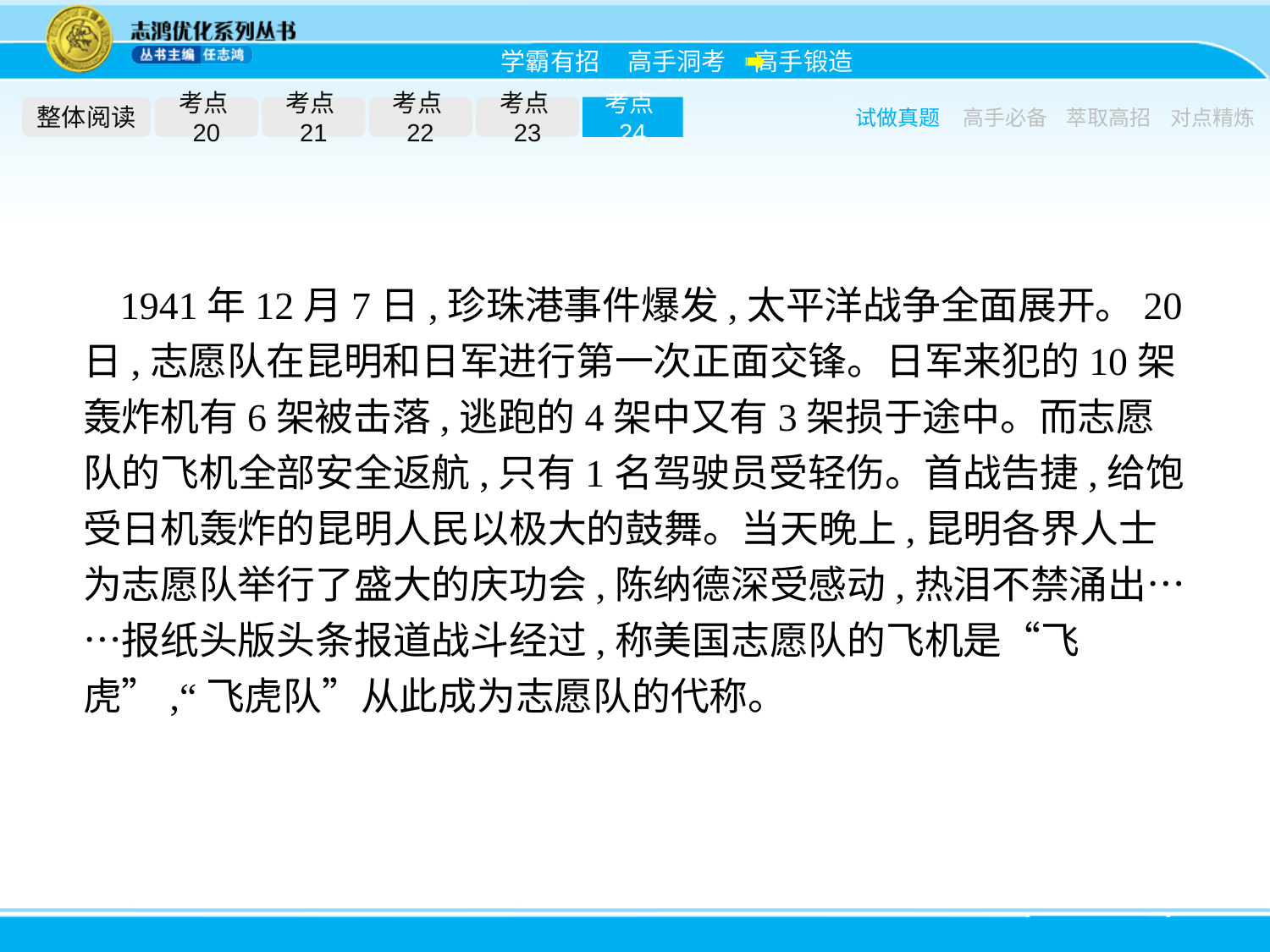

整体阅读
考点20
考点21
考点22
考点23
考点24
试做真题
高手必备
萃取高招
对点精炼
1941年12月7日,珍珠港事件爆发,太平洋战争全面展开。20日,志愿队在昆明和日军进行第一次正面交锋。日军来犯的10架轰炸机有6架被击落,逃跑的4架中又有3架损于途中。而志愿队的飞机全部安全返航,只有1名驾驶员受轻伤。首战告捷,给饱受日机轰炸的昆明人民以极大的鼓舞。当天晚上,昆明各界人士为志愿队举行了盛大的庆功会,陈纳德深受感动,热泪不禁涌出……报纸头版头条报道战斗经过,称美国志愿队的飞机是“飞虎”,“飞虎队”从此成为志愿队的代称。